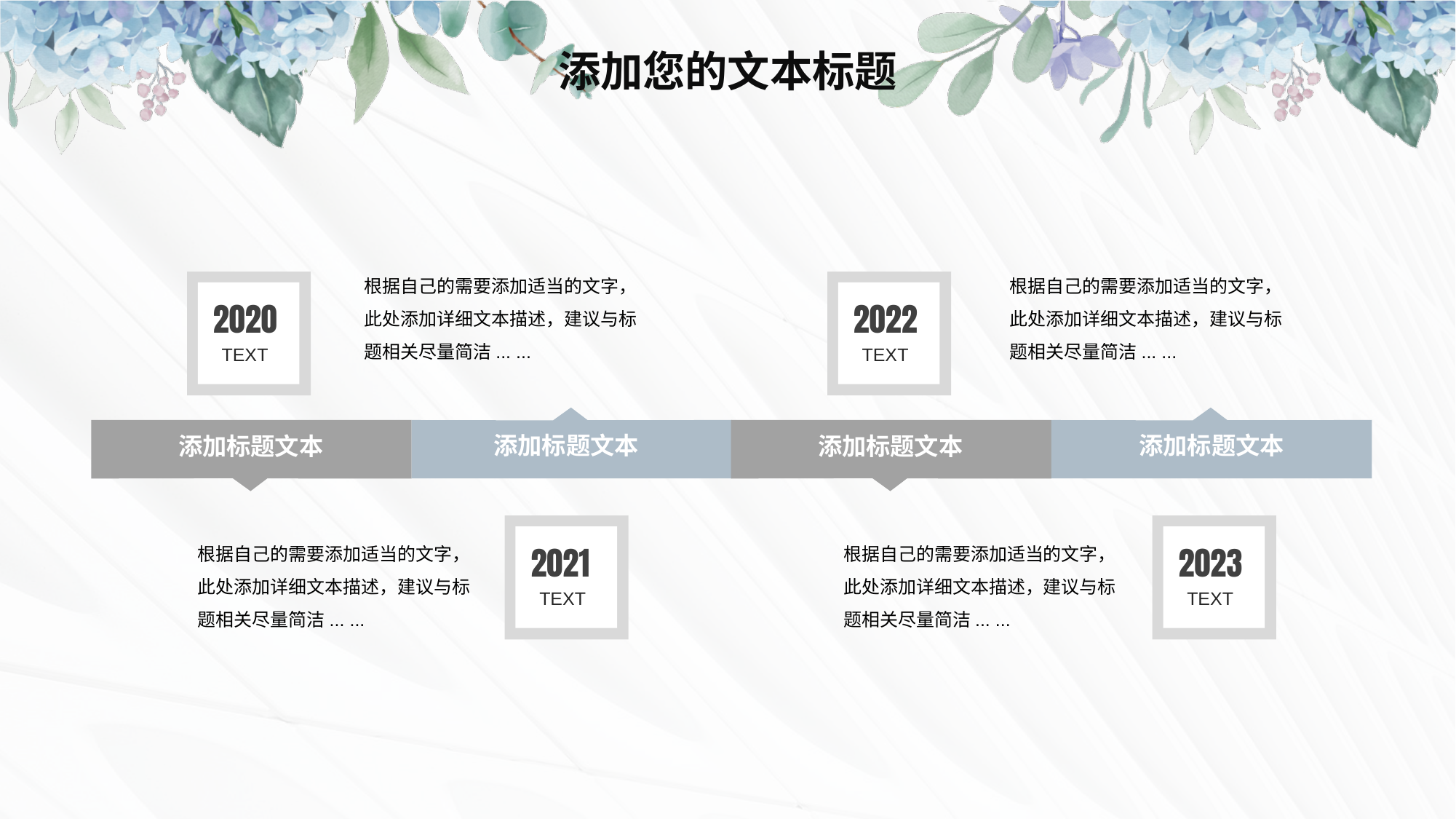

添加您的文本标题
根据自己的需要添加适当的文字，此处添加详细文本描述，建议与标题相关尽量简洁... ...
根据自己的需要添加适当的文字，此处添加详细文本描述，建议与标题相关尽量简洁... ...

2020
TEXT

2022
TEXT

添加标题文本

添加标题文本

添加标题文本

添加标题文本

2021
TEXT

2023
TEXT
根据自己的需要添加适当的文字，此处添加详细文本描述，建议与标题相关尽量简洁... ...
根据自己的需要添加适当的文字，此处添加详细文本描述，建议与标题相关尽量简洁... ...